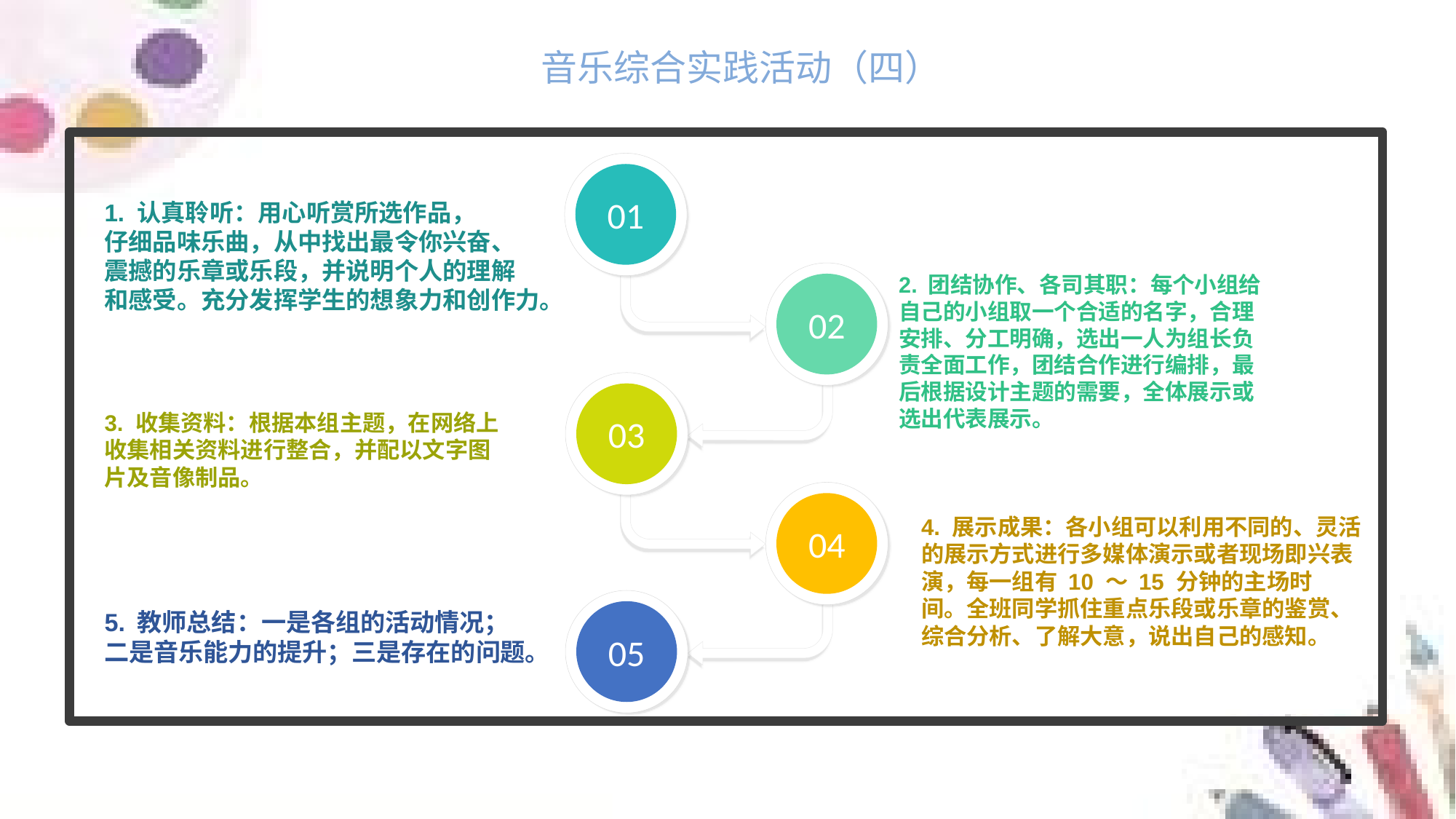

音乐综合实践活动（四）

01
1. 认真聆听：用心听赏所选作品，
仔细品味乐曲，从中找出最令你兴奋、
震撼的乐章或乐段，并说明个人的理解
和感受。充分发挥学生的想象力和创作力。

2. 团结协作、各司其职：每个小组给
自己的小组取一个合适的名字，合理
安排、分工明确，选出一人为组长负
责全面工作，团结合作进行编排，最
后根据设计主题的需要，全体展示或
选出代表展示。
02

03
3. 收集资料：根据本组主题，在网络上
收集相关资料进行整合，并配以文字图
片及音像制品。

04
4. 展示成果：各小组可以利用不同的、灵活
的展示方式进行多媒体演示或者现场即兴表
演，每一组有 10 ～ 15 分钟的主场时
间。全班同学抓住重点乐段或乐章的鉴赏、
综合分析、了解大意，说出自己的感知。

05
5. 教师总结：一是各组的活动情况；
二是音乐能力的提升；三是存在的问题。

18